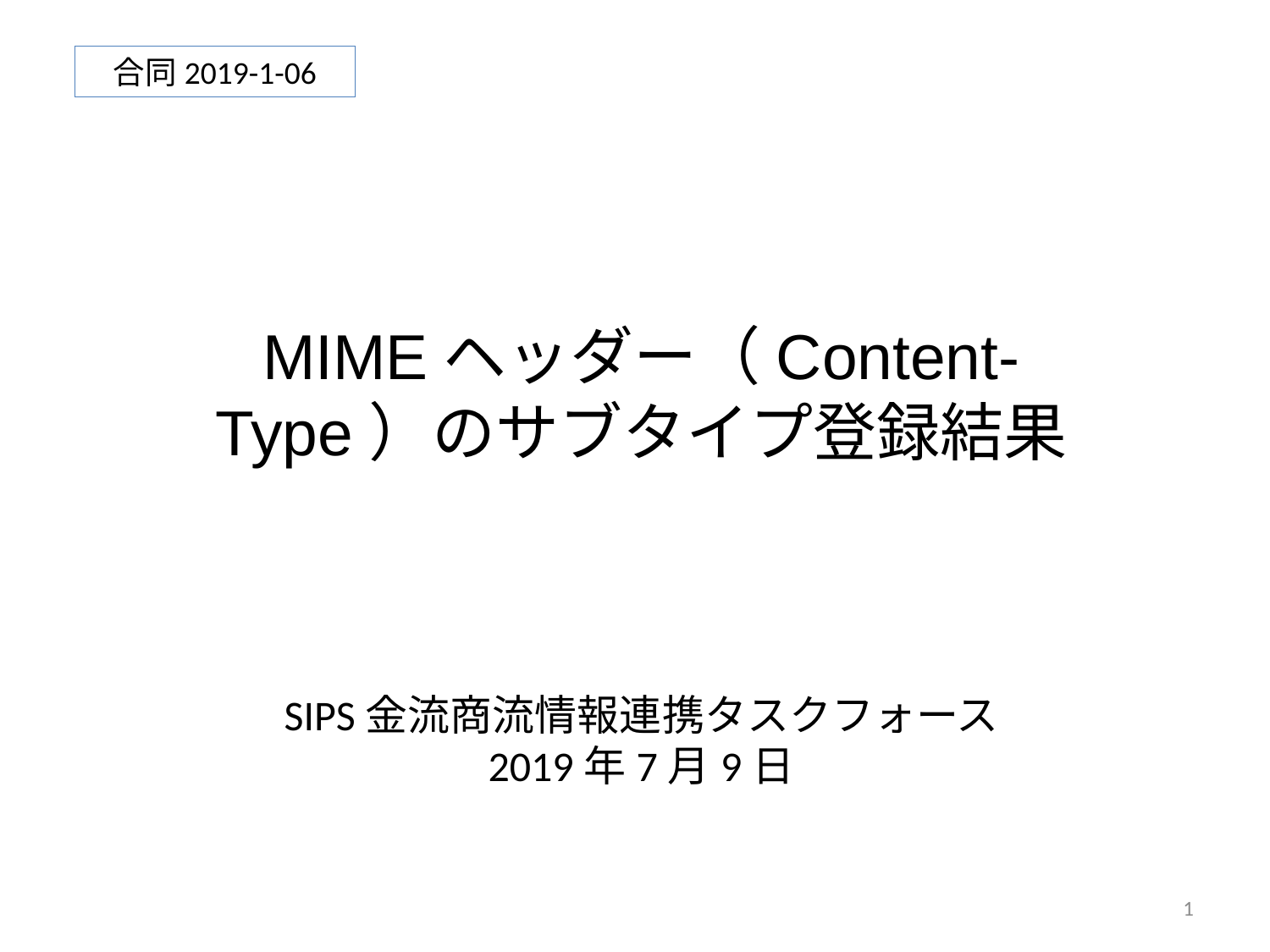

合同2019-1-06
MIMEヘッダー（Content-Type）のサブタイプ登録結果
SIPS金流商流情報連携タスクフォース
2019年7月9日
1